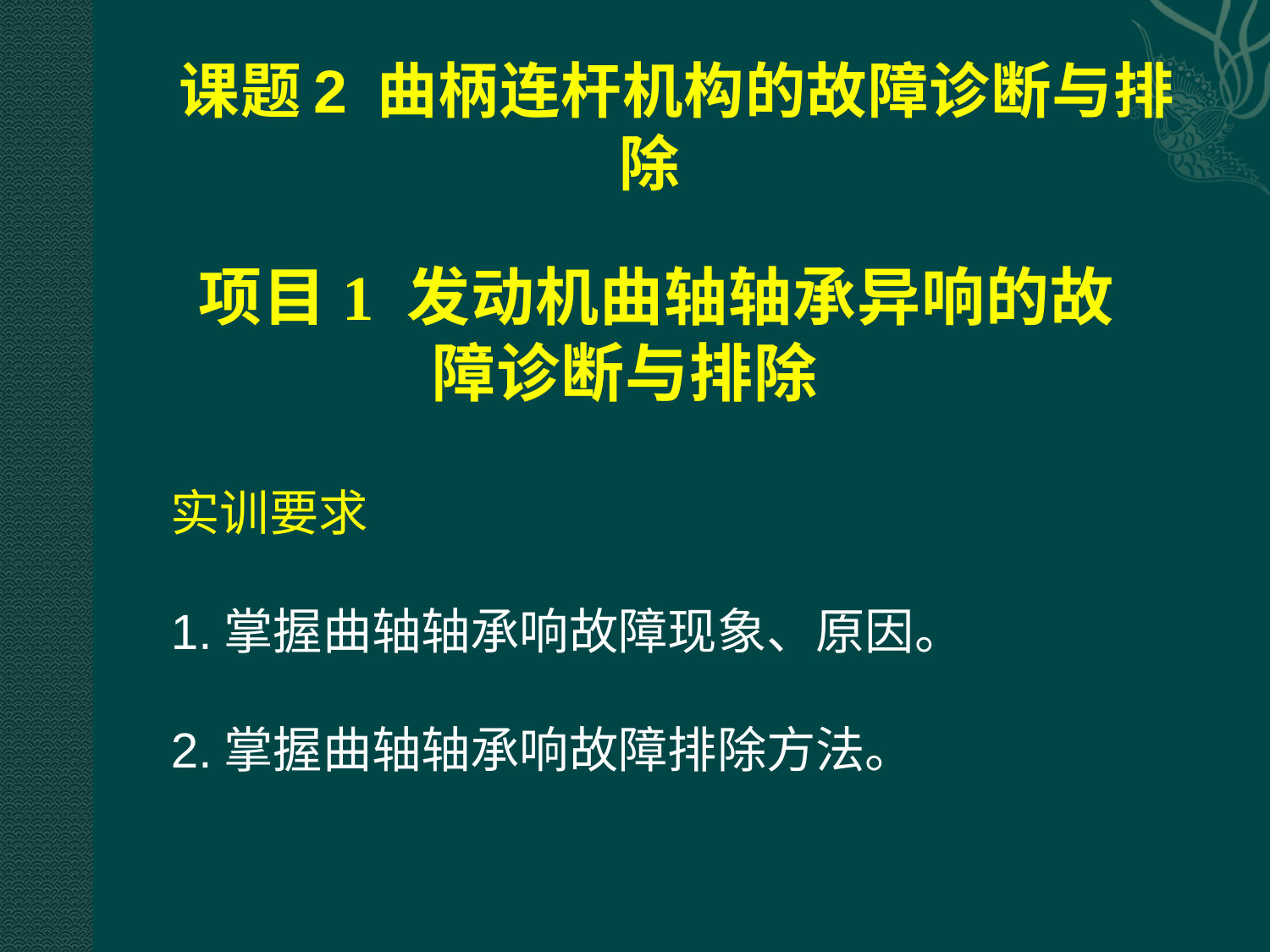

# 课题2 曲柄连杆机构的故障诊断与排除
项目1 发动机曲轴轴承异响的故障诊断与排除
实训要求
1.掌握曲轴轴承响故障现象、原因。
2.掌握曲轴轴承响故障排除方法。